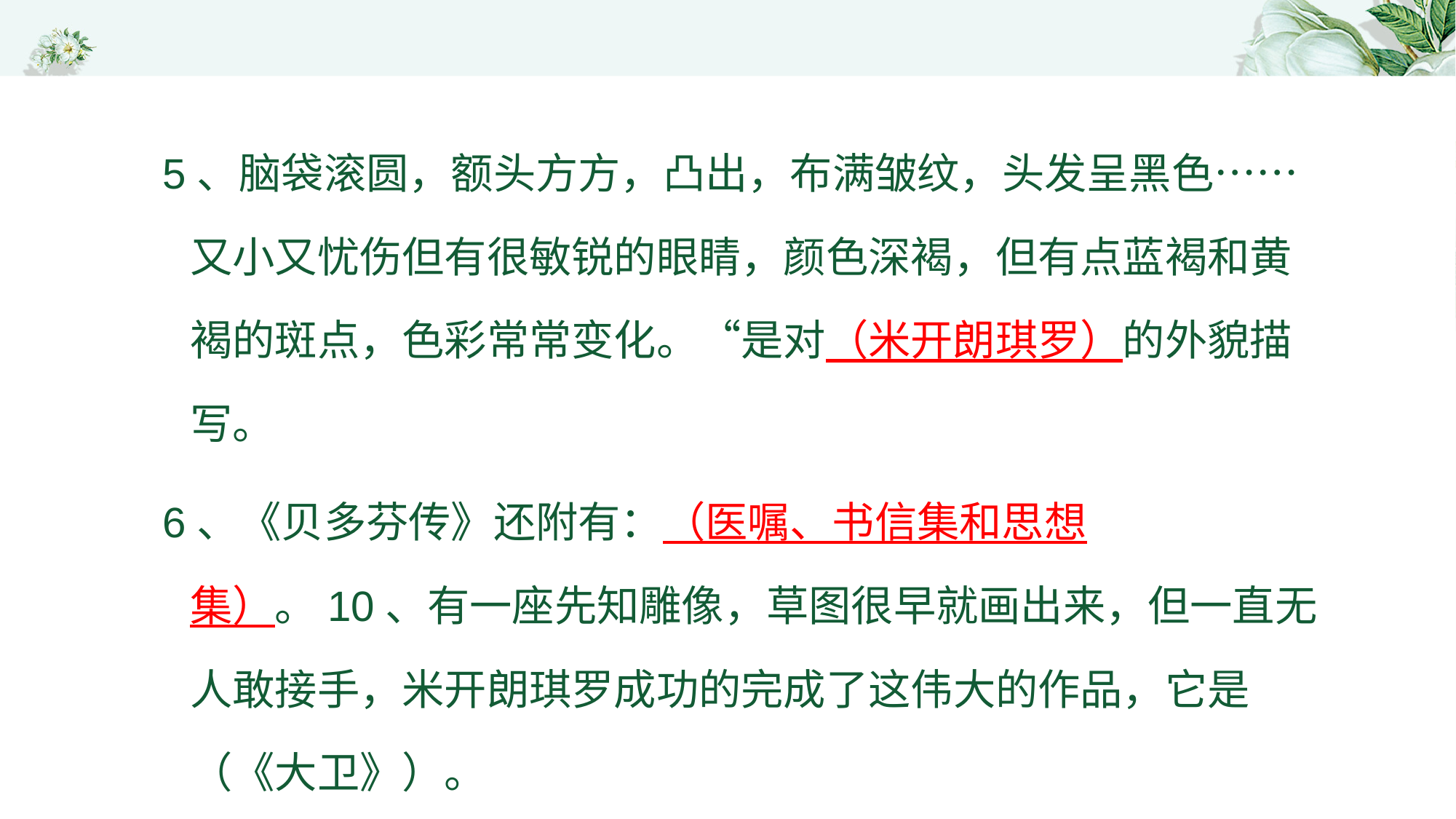

5、脑袋滚圆，额头方方，凸出，布满皱纹，头发呈黑色……又小又忧伤但有很敏锐的眼睛，颜色深褐，但有点蓝褐和黄褐的斑点，色彩常常变化。“是对（米开朗琪罗）的外貌描写。
6、《贝多芬传》还附有：（医嘱、书信集和思想集）。10、有一座先知雕像，草图很早就画出来，但一直无人敢接手，米开朗琪罗成功的完成了这伟大的作品，它是（《大卫》）。

11、米开朗琪罗至死还留在佛罗伦莎画室里的惟一作品是：（《胜利者》）使米开朗琪罗感到幻灭、绝望、意志破裂的情绪反映在梅迪契陵墓和尤利乌斯二世纪念物的新雕像中。